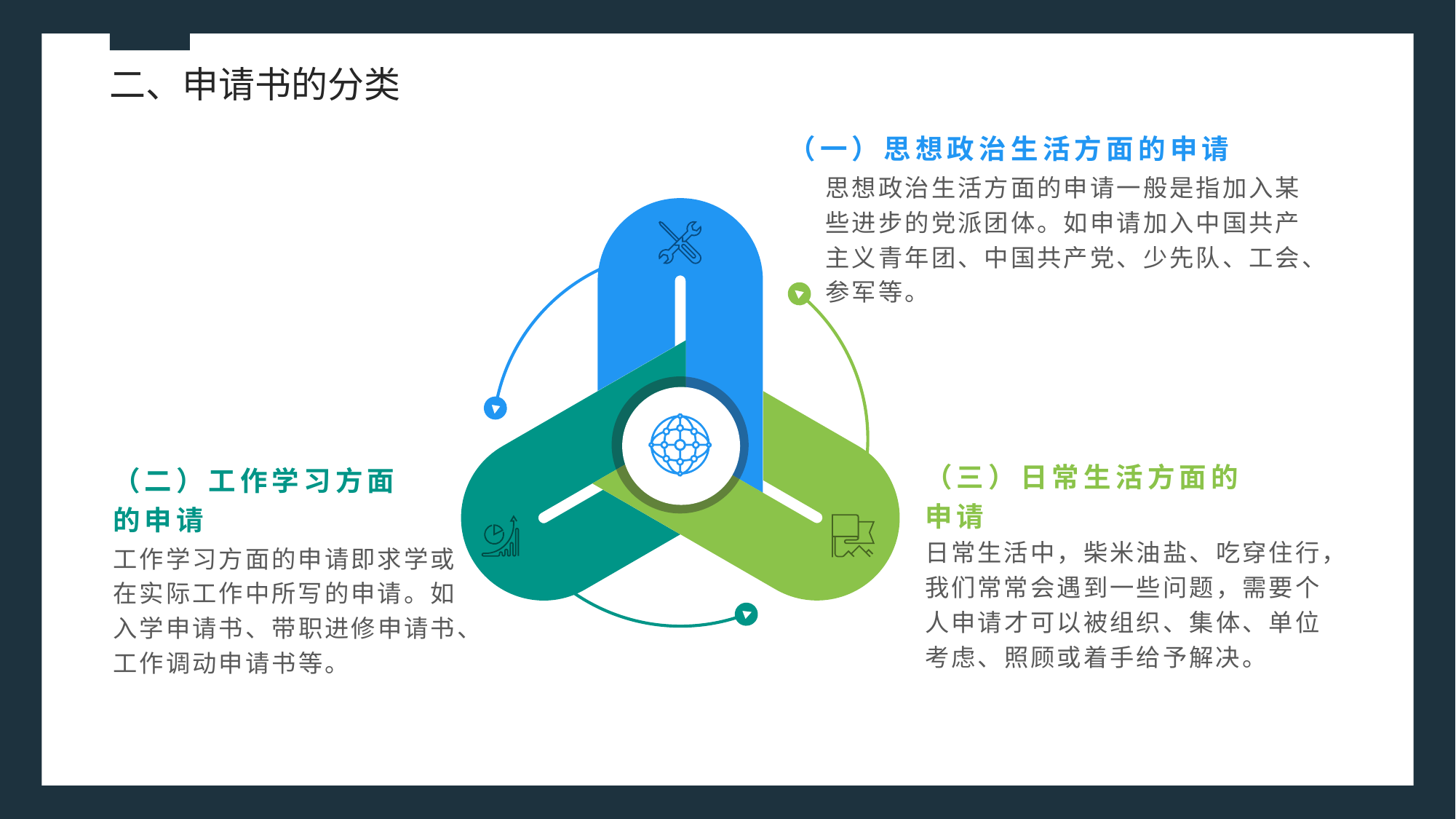

二、申请书的分类
（一）思想政治生活方面的申请
思想政治生活方面的申请一般是指加入某些进步的党派团体。如申请加入中国共产主义青年团、中国共产党、少先队、工会、参军等。

（二）工作学习方面的申请
（三）日常生活方面的申请

日常生活中，柴米油盐、吃穿住行，我们常常会遇到一些问题，需要个人申请才可以被组织、集体、单位考虑、照顾或着手给予解决。
工作学习方面的申请即求学或在实际工作中所写的申请。如入学申请书、带职进修申请书、工作调动申请书等。